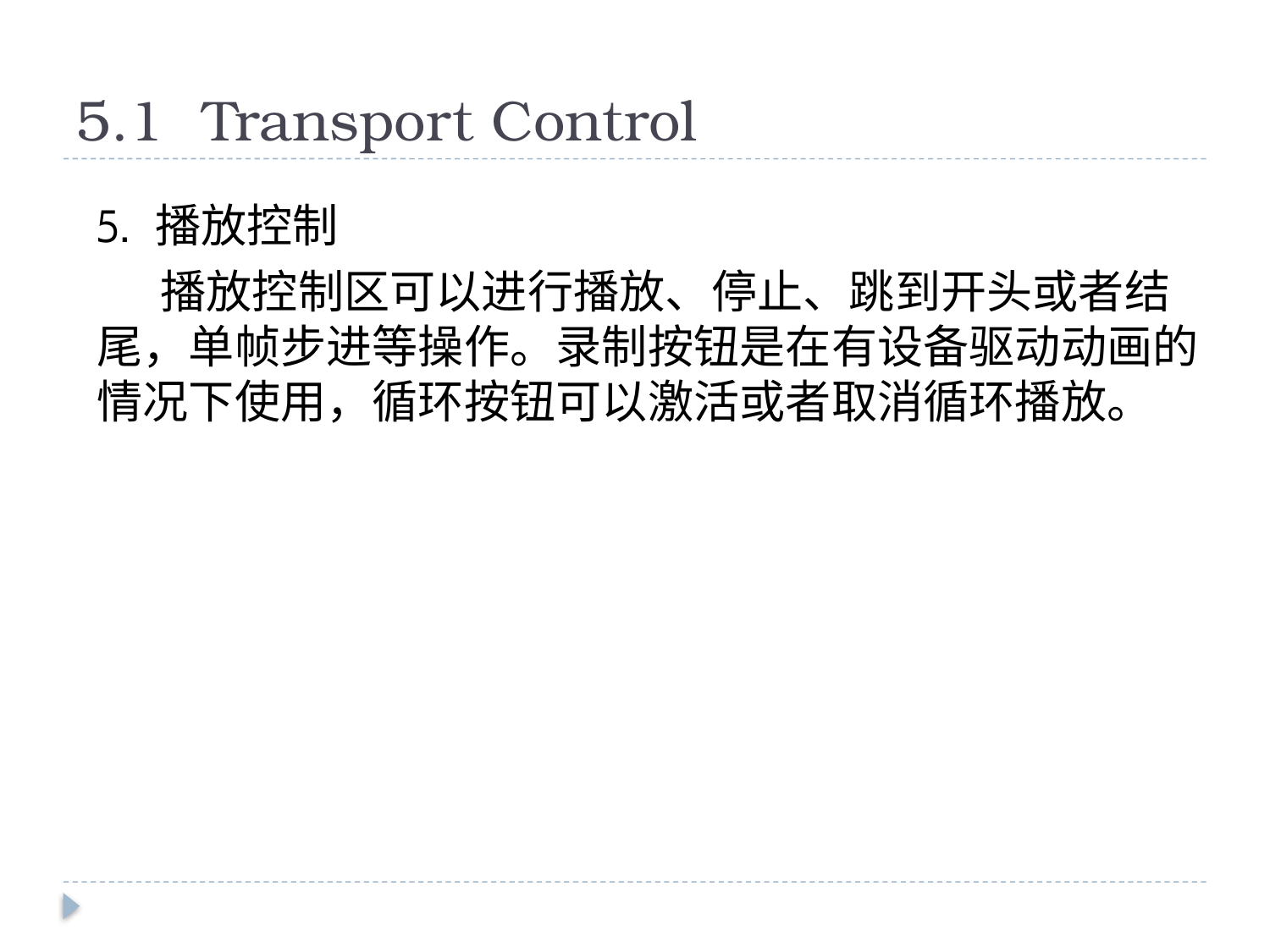

# 5.1	Transport Control

5. 播放控制
播放控制区可以进行播放、停止、跳到开头或者结尾，单帧步进等操作。录制按钮是在有设备驱动动画的情况下使用，循环按钮可以激活或者取消循环播放。